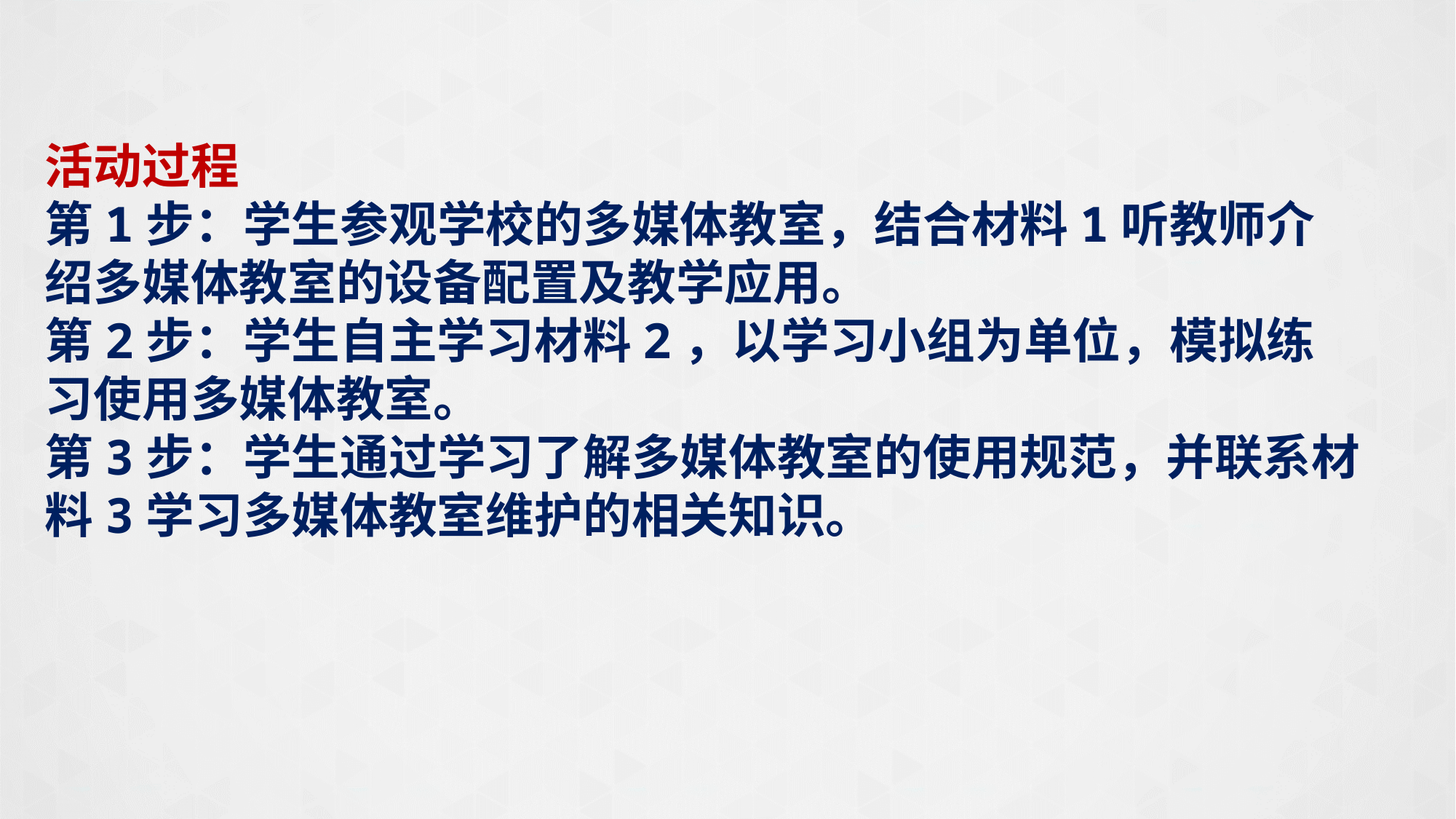

活动过程
第1步：学生参观学校的多媒体教室，结合材料1听教师介绍多媒体教室的设备配置及教学应用。
第2步：学生自主学习材料2，以学习小组为单位，模拟练习使用多媒体教室。
第3步：学生通过学习了解多媒体教室的使用规范，并联系材料3学习多媒体教室维护的相关知识。